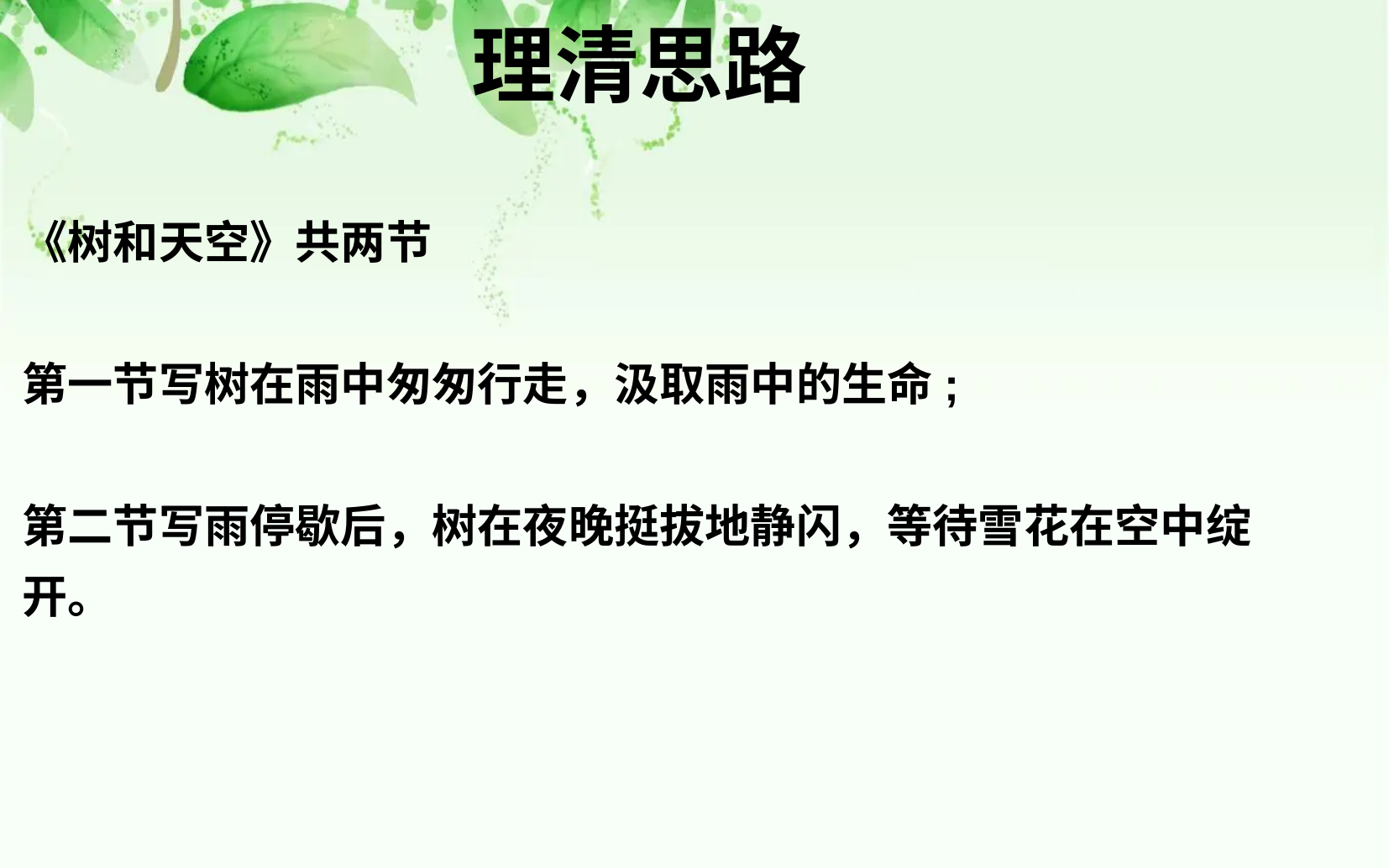

理清思路

《树和天空》共两节

第一节写树在雨中匆匆行走，汲取雨中的生命;

第二节写雨停歇后，树在夜晚挺拔地静闪，等待雪花在空中绽开。